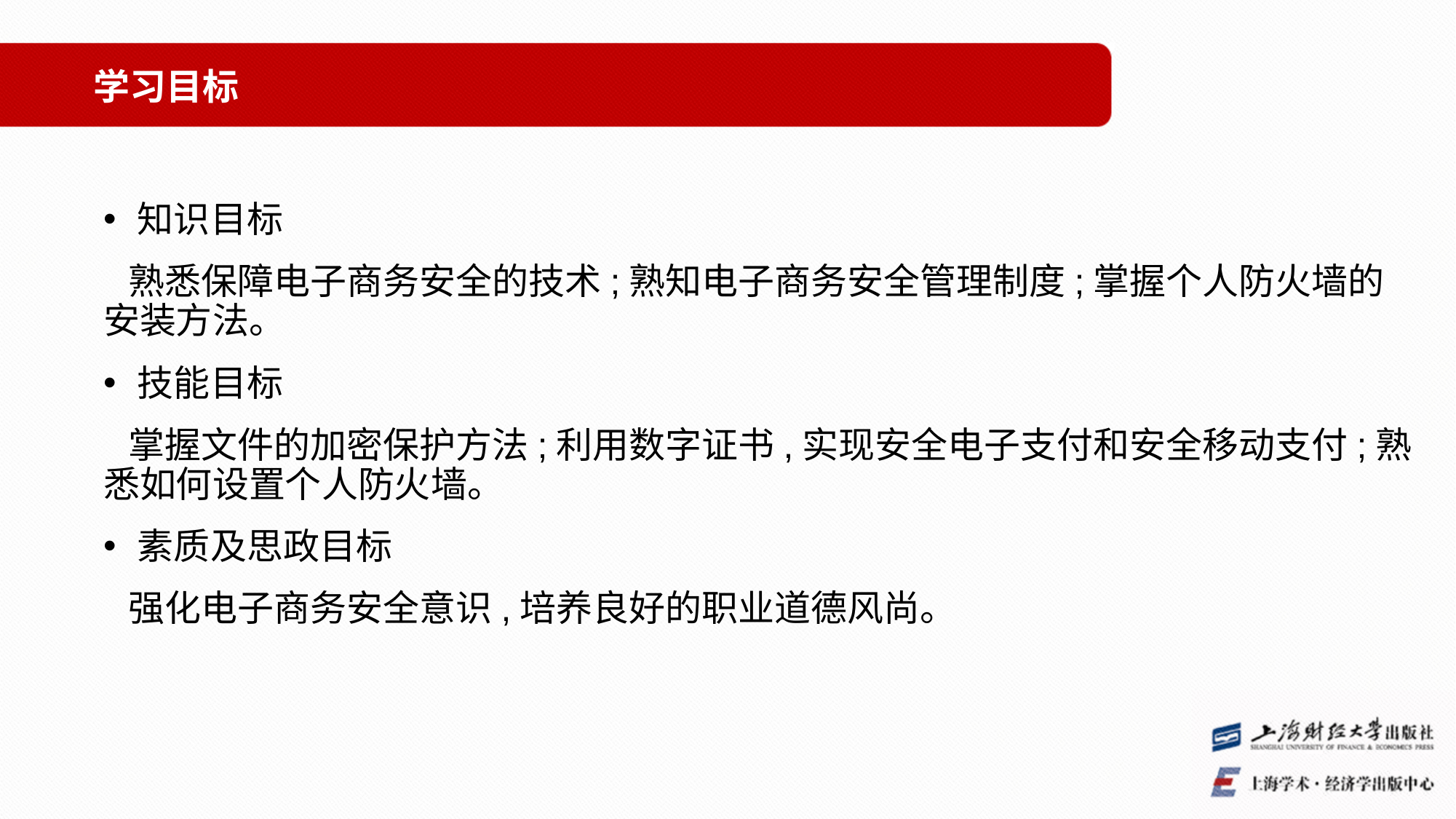

学习目标
知识目标
  熟悉保障电子商务安全的技术;熟知电子商务安全管理制度;掌握个人防火墙的安装方法。
技能目标
  掌握文件的加密保护方法;利用数字证书,实现安全电子支付和安全移动支付;熟悉如何设置个人防火墙。
素质及思政目标
  强化电子商务安全意识,培养良好的职业道德风尚。